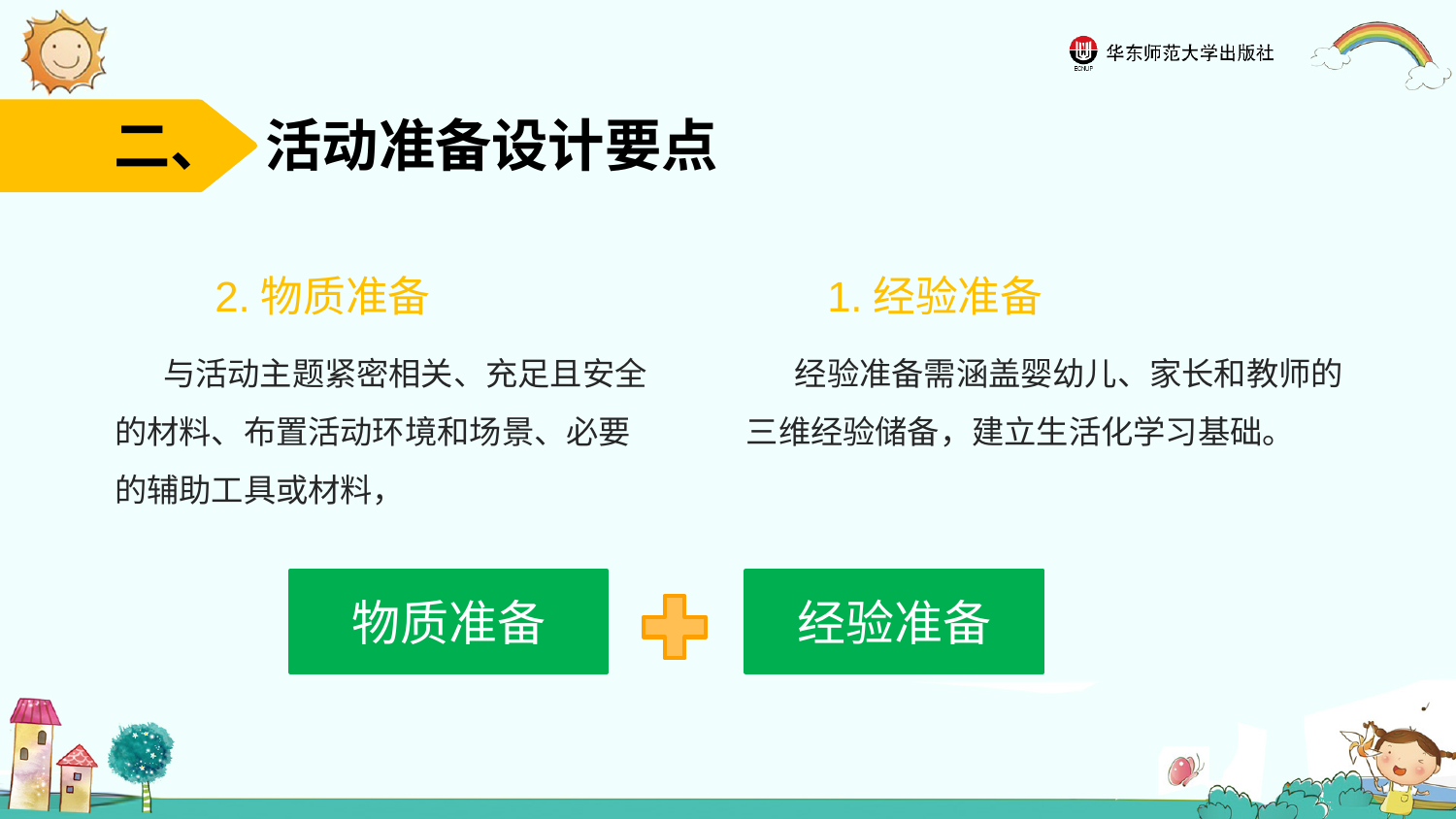

二、   活动准备设计要点
2.物质准备
与活动主题紧密相关、充足且安全的材料、布置活动环境和场景、必要的辅助工具或材料，
1.经验准备
经验准备需涵盖婴幼儿、家长和教师的三维经验储备，建立生活化学习基础。
物质准备
经验准备